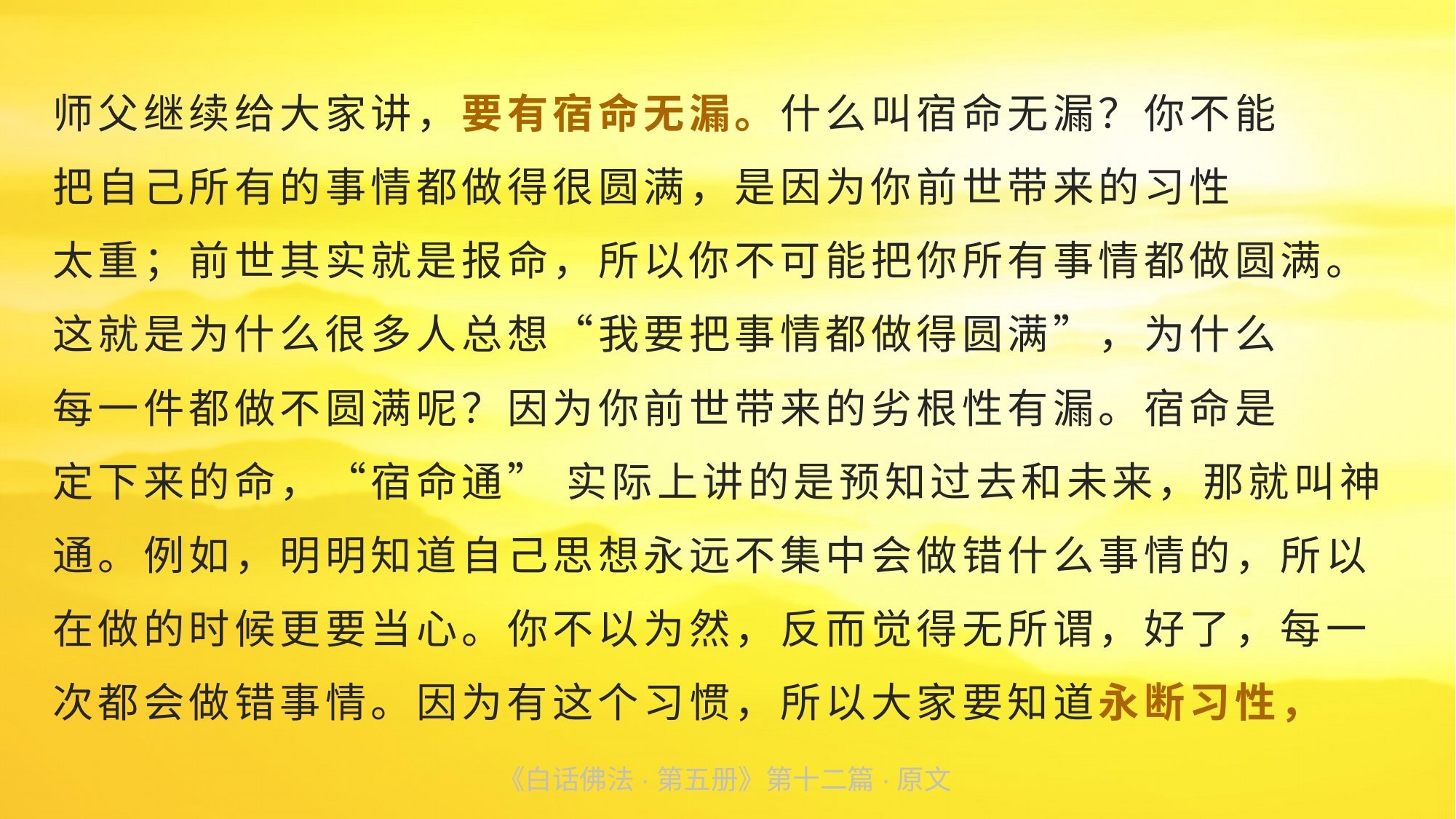

师父继续给大家讲，要有宿命无漏。什么叫宿命无漏？你不能
把自己所有的事情都做得很圆满，是因为你前世带来的习性
太重；前世其实就是报命，所以你不可能把你所有事情都做圆满。这就是为什么很多人总想“我要把事情都做得圆满”，为什么
每一件都做不圆满呢？因为你前世带来的劣根性有漏。宿命是
定下来的命，“宿命通” 实际上讲的是预知过去和未来，那就叫神通。例如，明明知道自己思想永远不集中会做错什么事情的，所以在做的时候更要当心。你不以为然，反而觉得无所谓，好了，每一次都会做错事情。因为有这个习惯，所以大家要知道永断习性，
《白话佛法·第五册》第十二篇·原文